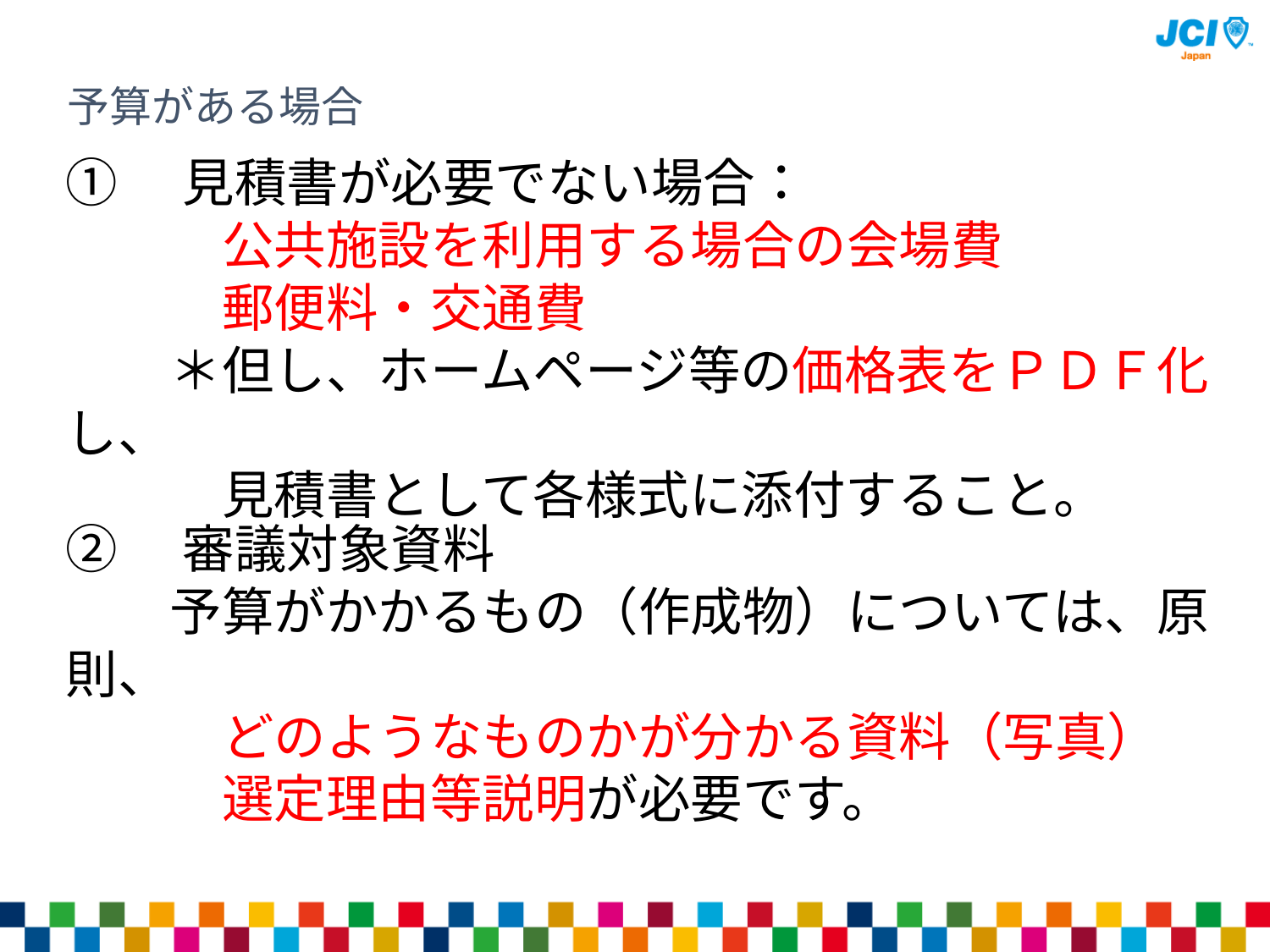

予算がある場合
①　見積書が必要でない場合：
　　　公共施設を利用する場合の会場費
　　　郵便料・交通費
　　＊但し、ホームページ等の価格表をＰＤＦ化し、
　　　見積書として各様式に添付すること。
②　審議対象資料
　　予算がかかるもの（作成物）については、原則、
　　　どのようなものかが分かる資料（写真）
　　　選定理由等説明が必要です。